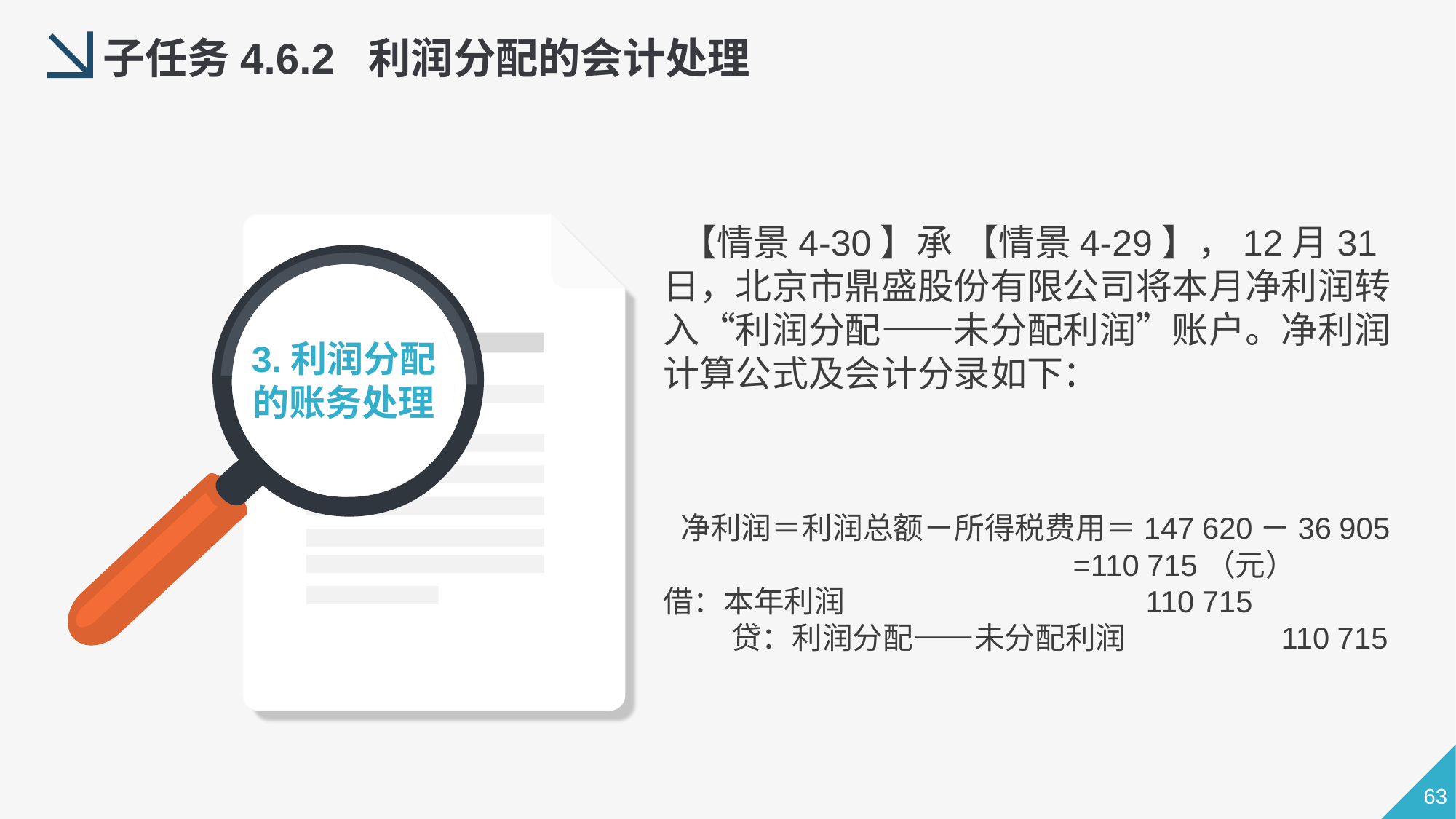

子任务4.6.2  利润分配的会计处理

 【情景4-30】承 【情景4-29】，12月31日，北京市鼎盛股份有限公司将本月净利润转入“利润分配——未分配利润”账户。净利润计算公式及会计分录如下：

3.利润分配的账务处理
 净利润＝利润总额－所得税费用＝147 620－36 905
                                                 =110 715（元）
借：本年利润                                         110 715
        贷：利润分配——未分配利润	         110 715